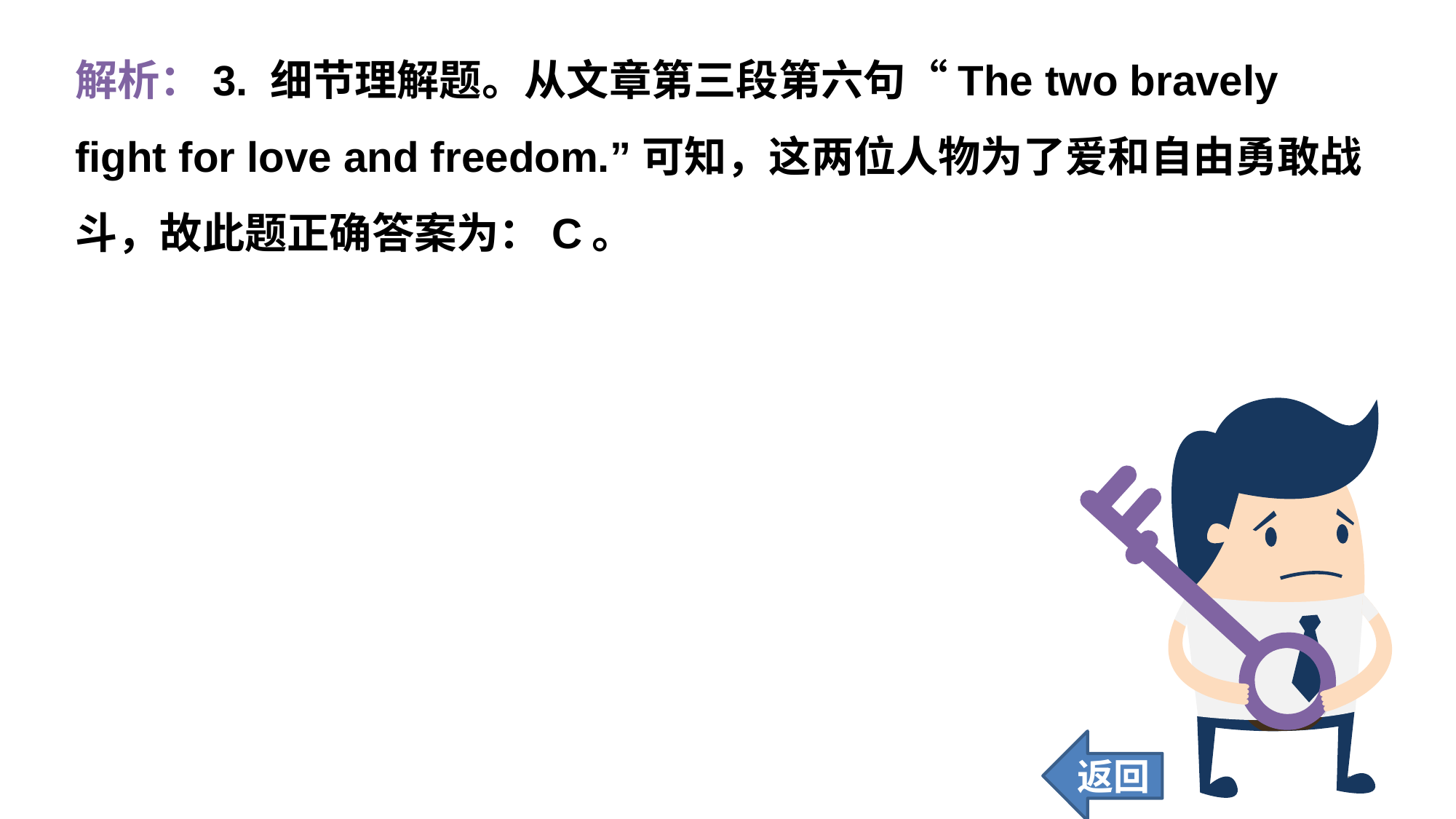

解析：3. 细节理解题。从文章第三段第六句“The two bravely fight for love and freedom.”可知，这两位人物为了爱和自由勇敢战斗，故此题正确答案为：C。

返回
142